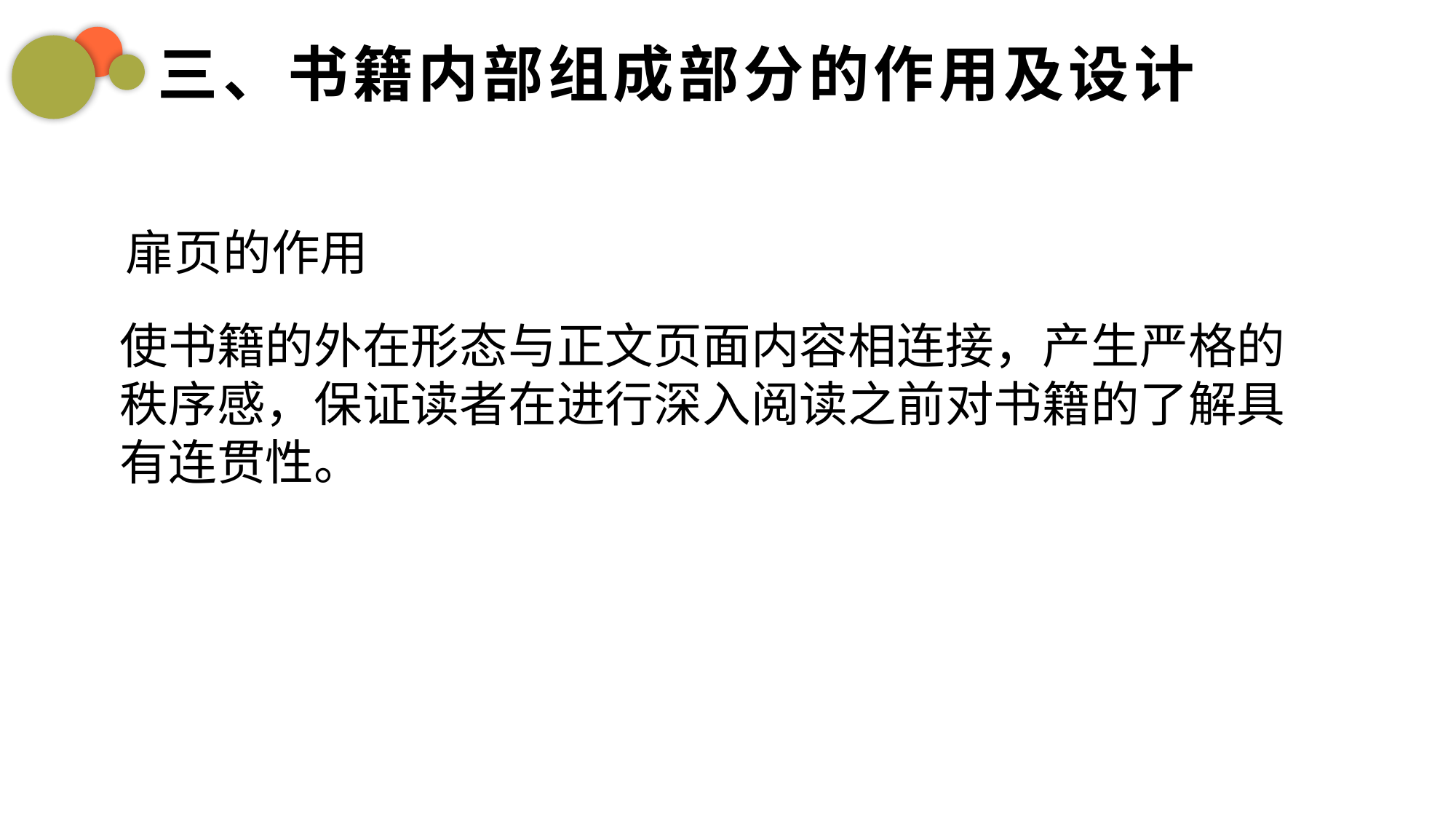

三、书籍内部组成部分的作用及设计
扉页的作用
使书籍的外在形态与正文页面内容相连接，产生严格的秩序感，保证读者在进行深入阅读之前对书籍的了解具有连贯性。